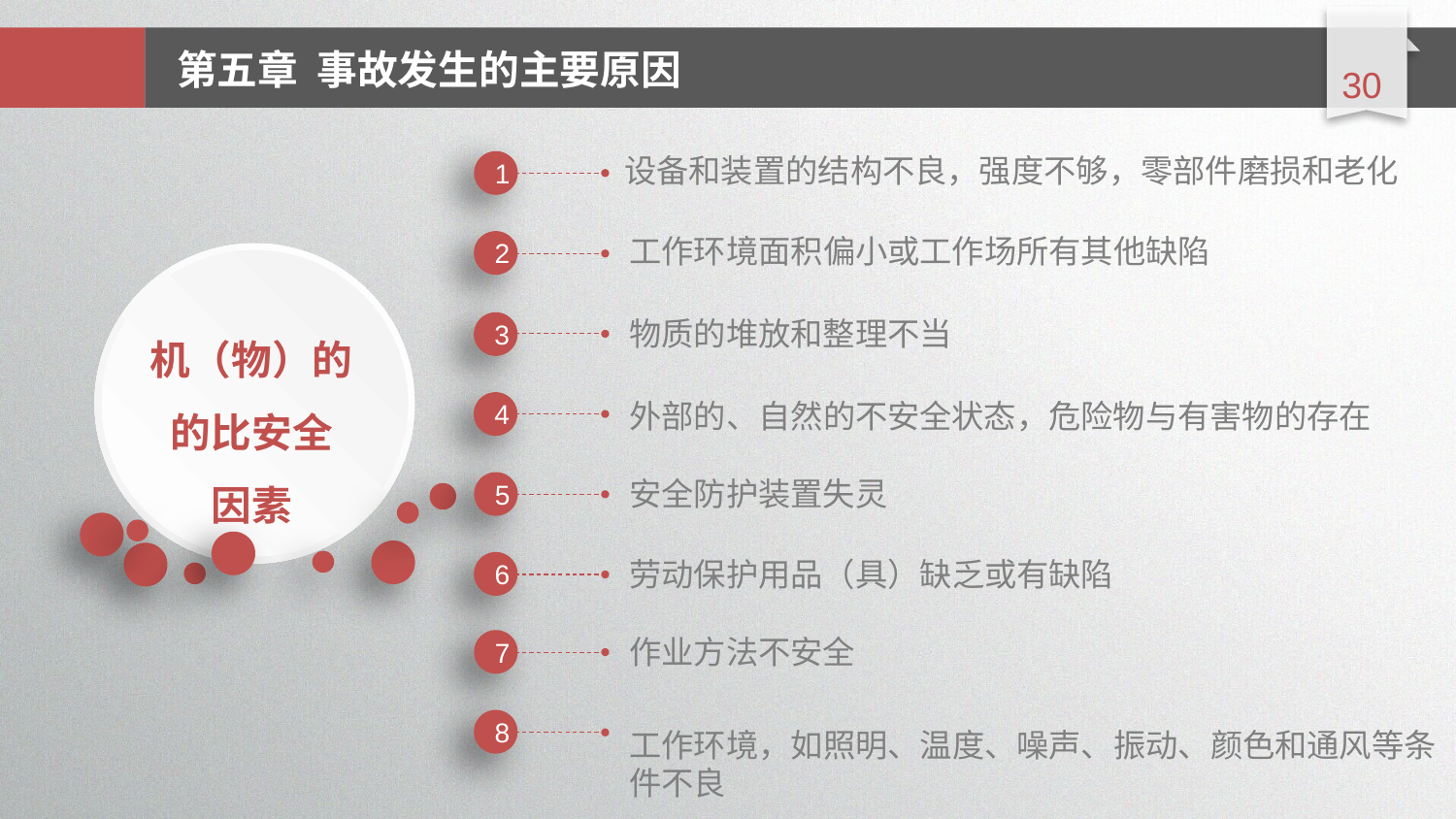

延时符
第五章  事故发生的主要原因
1
设备和装置的结构不良，强度不够，零部件磨损和老化
2

工作环境面积偏小或工作场所有其他缺陷
机（物）的的比安全
因素
3
物质的堆放和整理不当
4
外部的、自然的不安全状态，危险物与有害物的存在
5

安全防护装置失灵

6

劳动保护用品（具）缺乏或有缺陷
7
作业方法不安全
8
工作环境，如照明、温度、噪声、振动、颜色和通风等条件不良